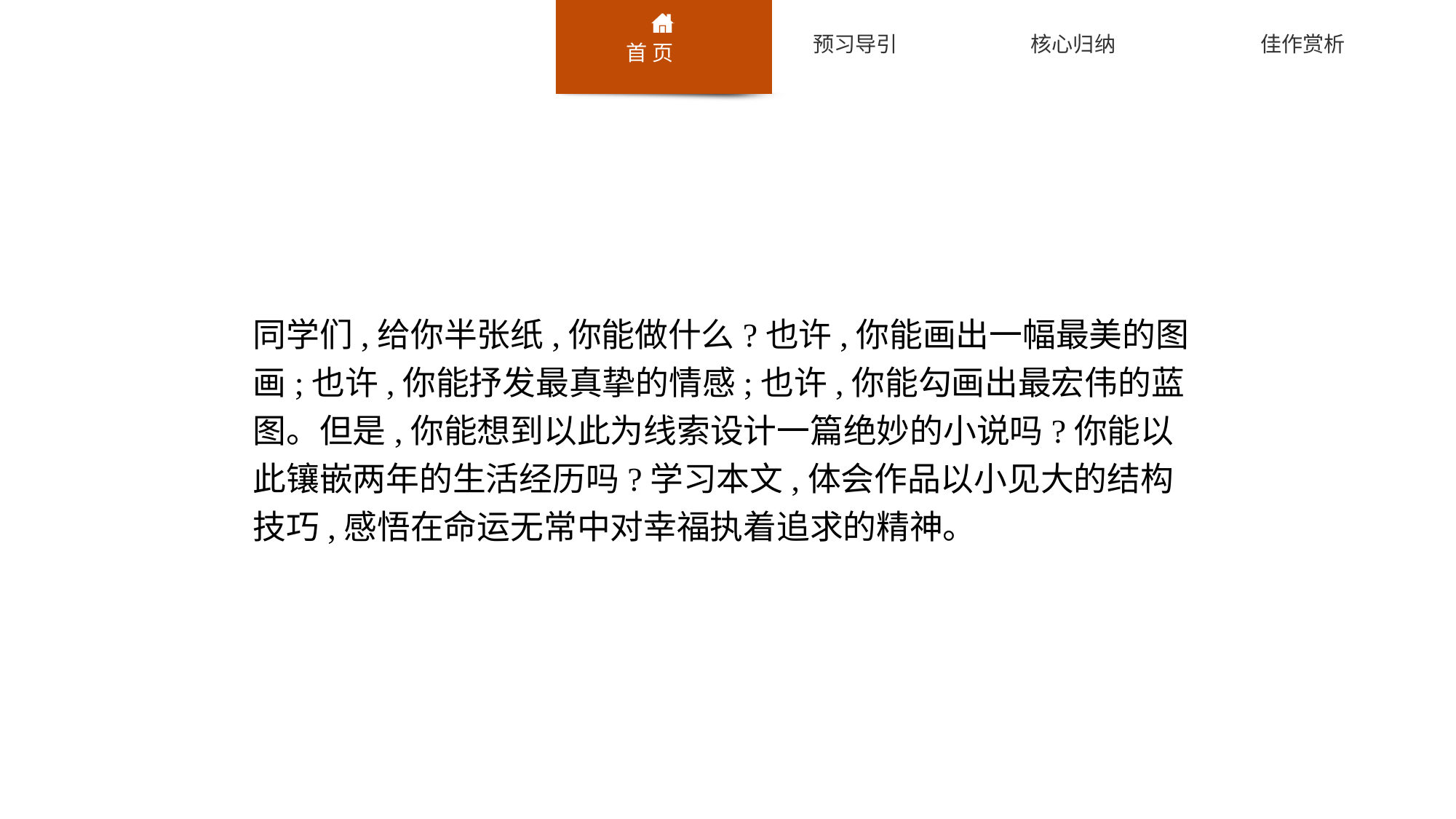

同学们,给你半张纸,你能做什么?也许,你能画出一幅最美的图画;也许,你能抒发最真挚的情感;也许,你能勾画出最宏伟的蓝图。但是,你能想到以此为线索设计一篇绝妙的小说吗?你能以此镶嵌两年的生活经历吗?学习本文,体会作品以小见大的结构技巧,感悟在命运无常中对幸福执着追求的精神。